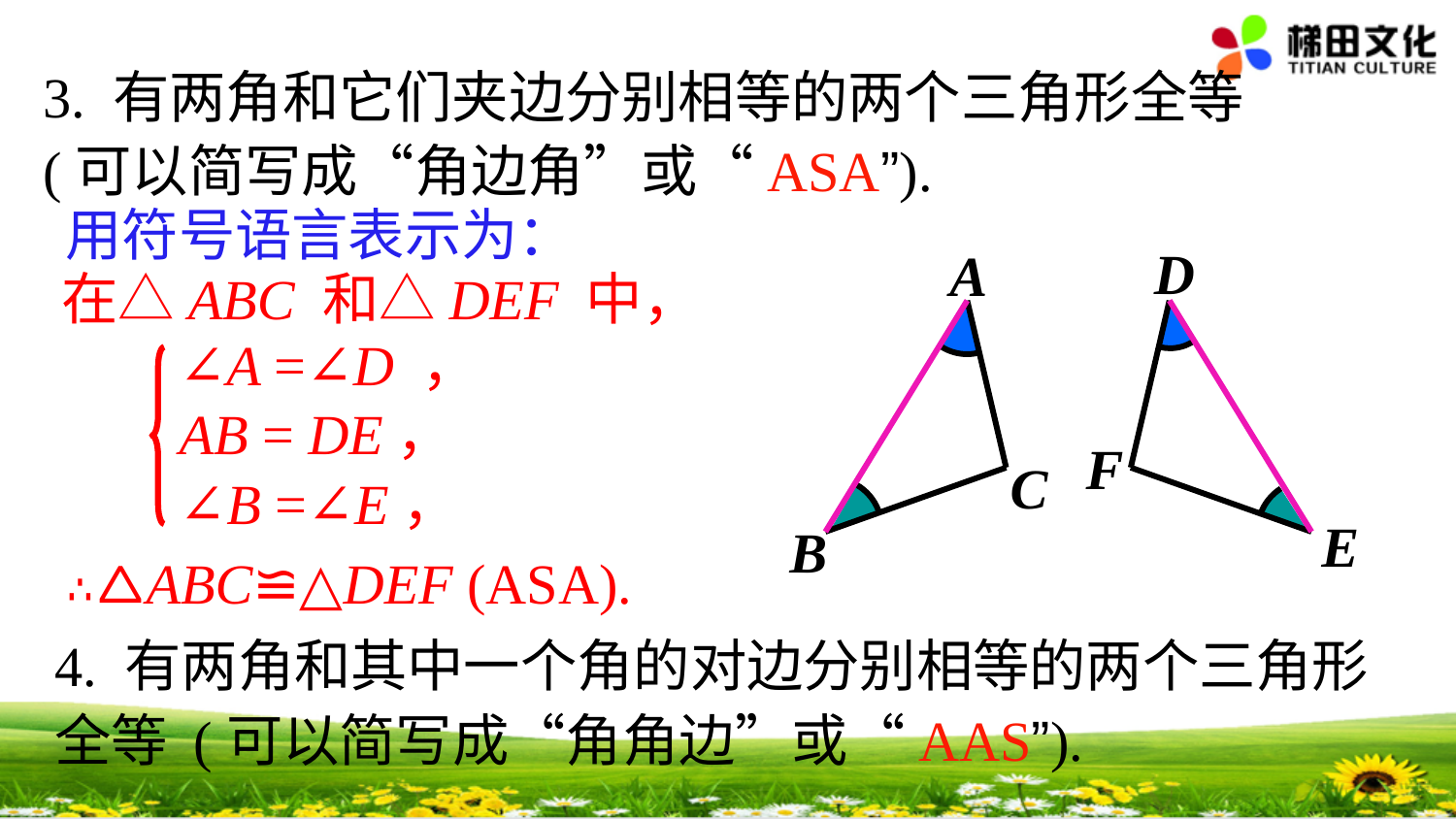

3. 有两角和它们夹边分别相等的两个三角形全等(可以简写成“角边角”或“ASA”).
用符号语言表示为：
D
A
在△ABC 和△DEF 中，

∠A =∠D ，
AB = DE，
∠B =∠E，

F
C

E
B
∴△ABC≌△DEF (ASA).
4. 有两角和其中一个角的对边分别相等的两个三角形全等 (可以简写成“角角边”或“AAS”).